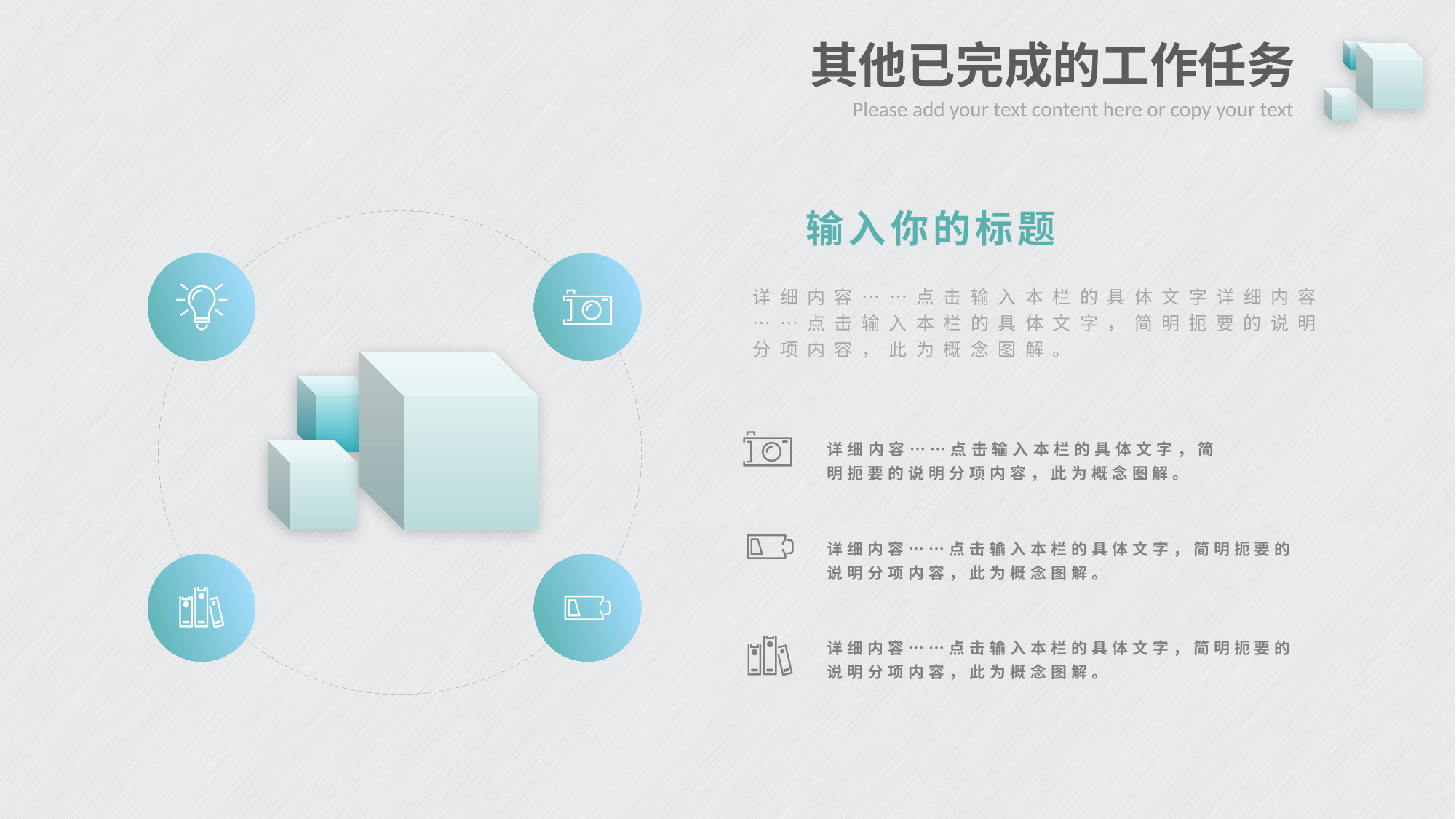

# 其他已完成的工作任务
Please add your text content here or copy your text
输入你的标题
详细内容……点击输入本栏的具体文字详细内容……点击输入本栏的具体文字，简明扼要的说明分项内容，此为概念图解。

详细内容……点击输入本栏的具体文字，简明扼要的说明分项内容，此为概念图解。

详细内容……点击输入本栏的具体文字，简明扼要的说明分项内容，此为概念图解。

详细内容……点击输入本栏的具体文字，简明扼要的说明分项内容，此为概念图解。